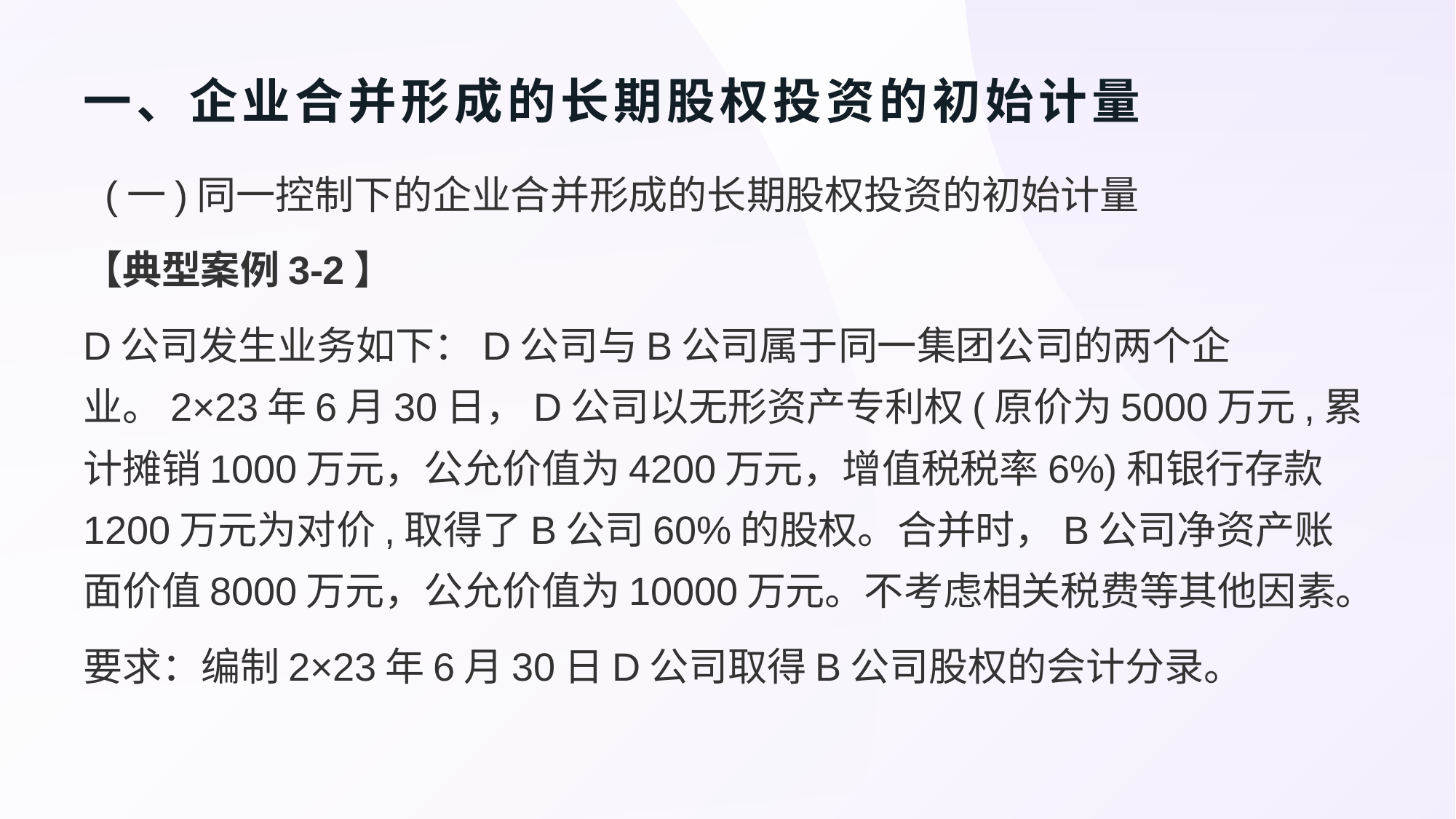

# 一、企业合并形成的长期股权投资的初始计量
  (一)同一控制下的企业合并形成的长期股权投资的初始计量
【典型案例3-2】
D公司发生业务如下：D公司与B公司属于同一集团公司的两个企业。2×23年6月30日，D公司以无形资产专利权(原价为5000万元,累计摊销1000万元，公允价值为4200万元，增值税税率6%)和银行存款1200万元为对价,取得了B公司60%的股权。合并时，B公司净资产账面价值8000万元，公允价值为10000万元。不考虑相关税费等其他因素。
要求：编制2×23年6月30日D公司取得B公司股权的会计分录。